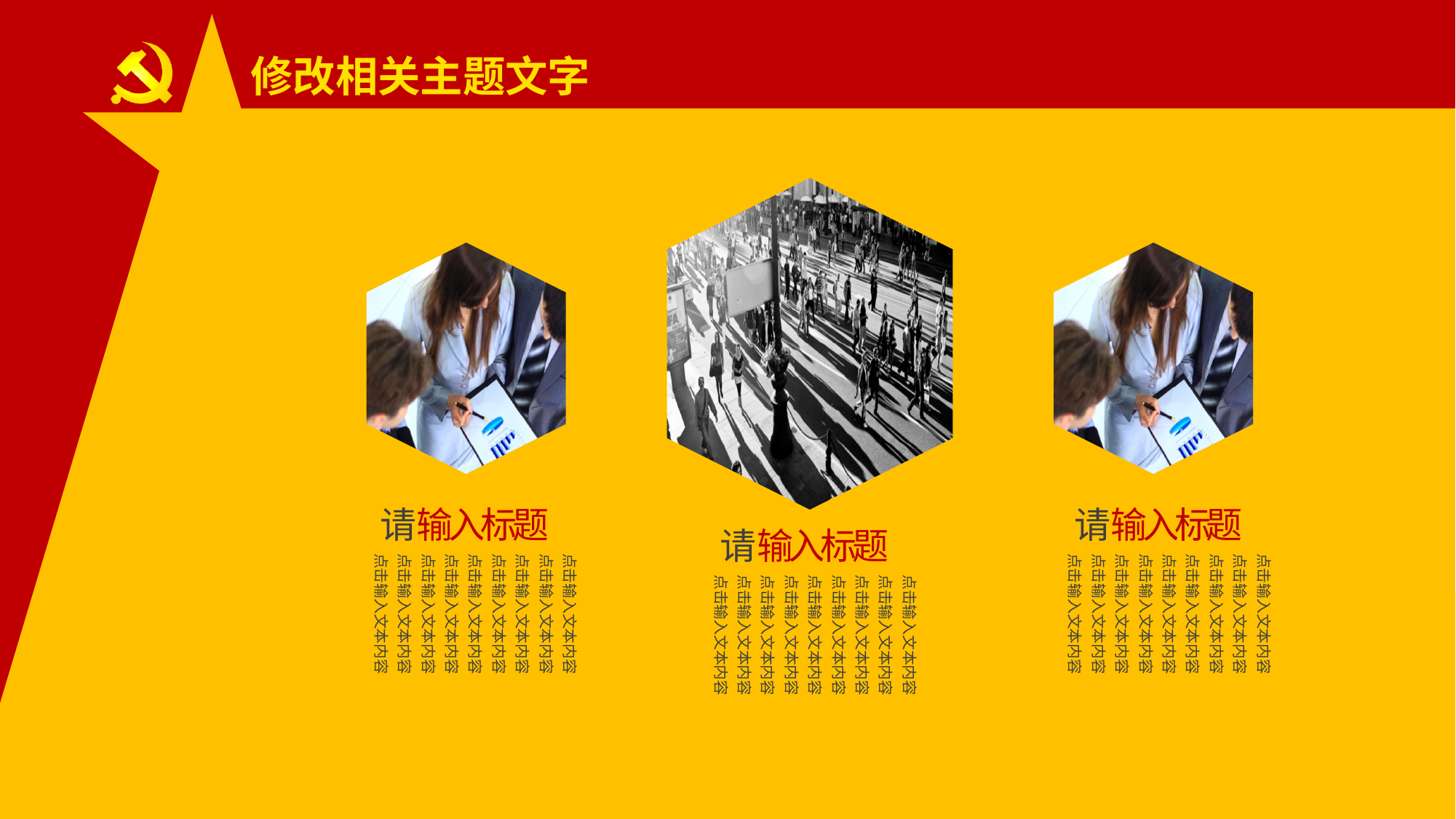

修改相关主题文字

请输入标题
请输入标题
请输入标题
点击输入文本内容点击输入文本内容点击输入文本内容点击输入文本内容点击输入文本内容点击输入文本内容点击输入文本内容点击输入文本内容点击输入文本内容
点击输入文本内容点击输入文本内容点击输入文本内容点击输入文本内容点击输入文本内容点击输入文本内容点击输入文本内容点击输入文本内容点击输入文本内容
点击输入文本内容点击输入文本内容点击输入文本内容点击输入文本内容点击输入文本内容点击输入文本内容点击输入文本内容点击输入文本内容点击输入文本内容